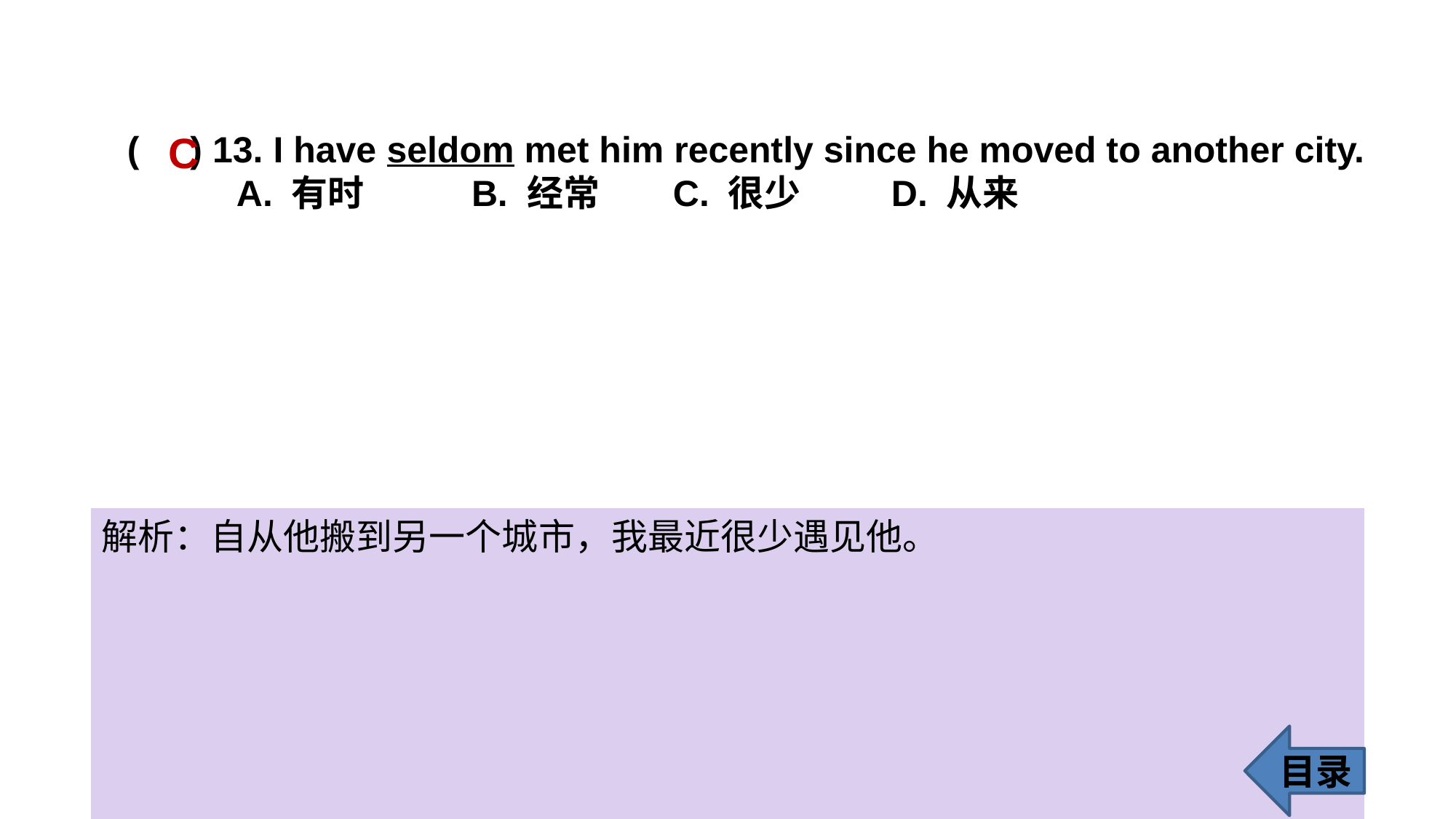

C
(     ) 13. I have seldom met him recently since he moved to another city.
	A. 有时	 B. 经常 	C. 很少 	D. 从来

解析：自从他搬到另一个城市，我最近很少遇见他。
目录
19